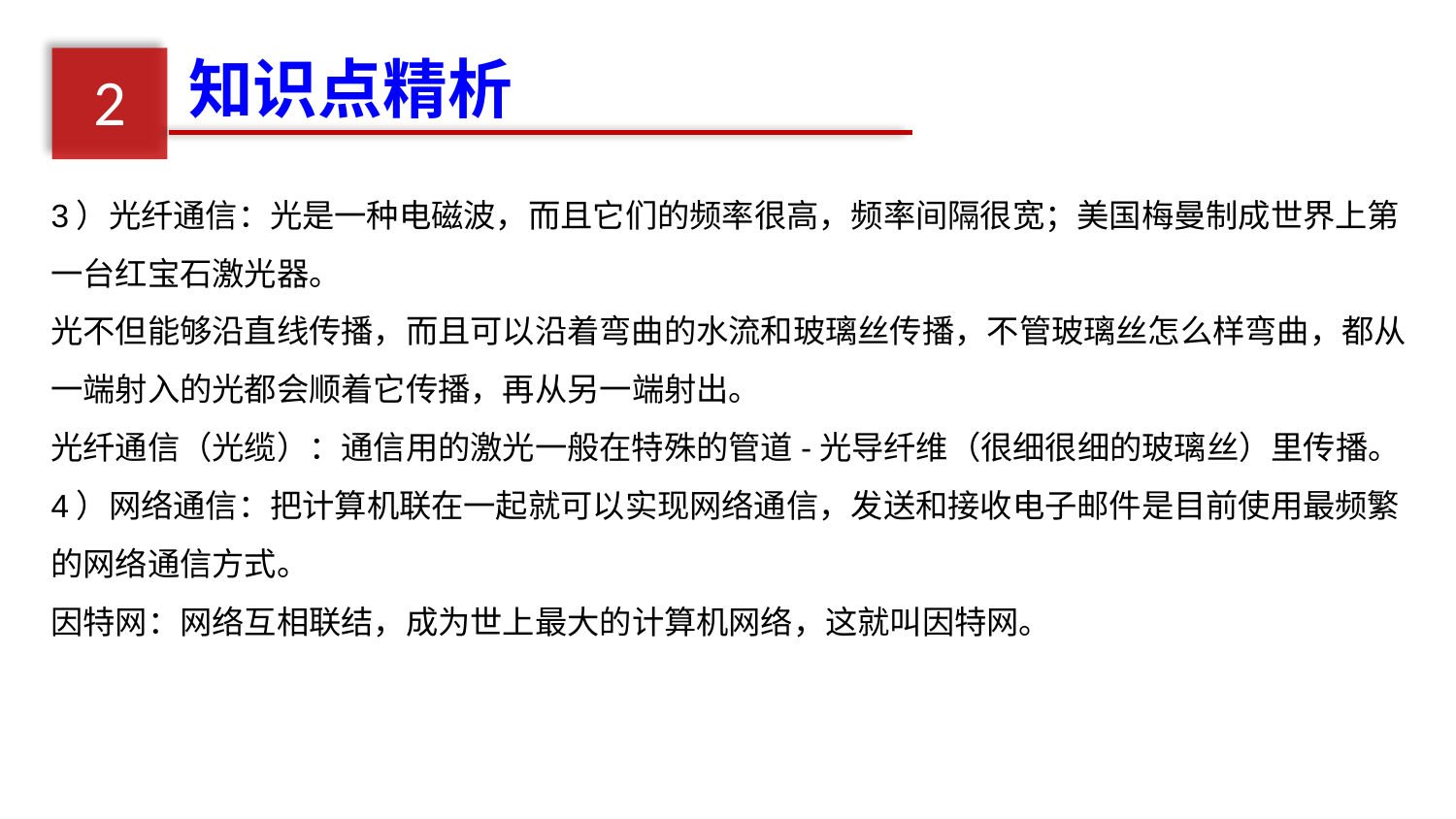

知识点精析

2
3）光纤通信：光是一种电磁波，而且它们的频率很高，频率间隔很宽；美国梅曼制成世界上第一台红宝石激光器。
光不但能够沿直线传播，而且可以沿着弯曲的水流和玻璃丝传播，不管玻璃丝怎么样弯曲，都从一端射入的光都会顺着它传播，再从另一端射出。
光纤通信（光缆）：通信用的激光一般在特殊的管道-光导纤维（很细很细的玻璃丝）里传播。
4）网络通信：把计算机联在一起就可以实现网络通信，发送和接收电子邮件是目前使用最频繁的网络通信方式。
因特网：网络互相联结，成为世上最大的计算机网络，这就叫因特网。